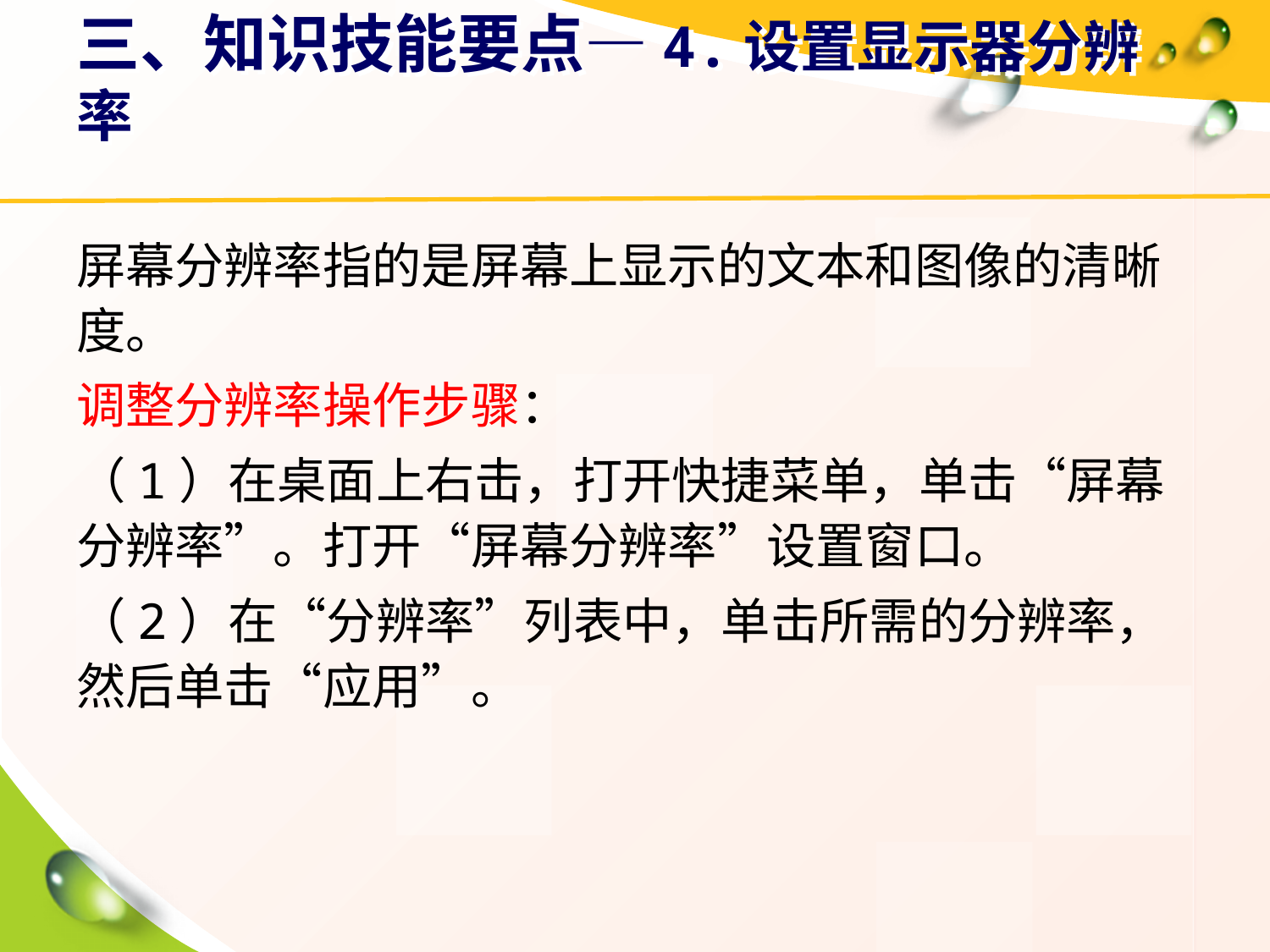

# 三、知识技能要点—4.设置显示器分辨率
屏幕分辨率指的是屏幕上显示的文本和图像的清晰度。
调整分辨率操作步骤：
（1）在桌面上右击，打开快捷菜单，单击“屏幕分辨率”。打开“屏幕分辨率”设置窗口。
（2）在“分辨率”列表中，单击所需的分辨率，然后单击“应用”。